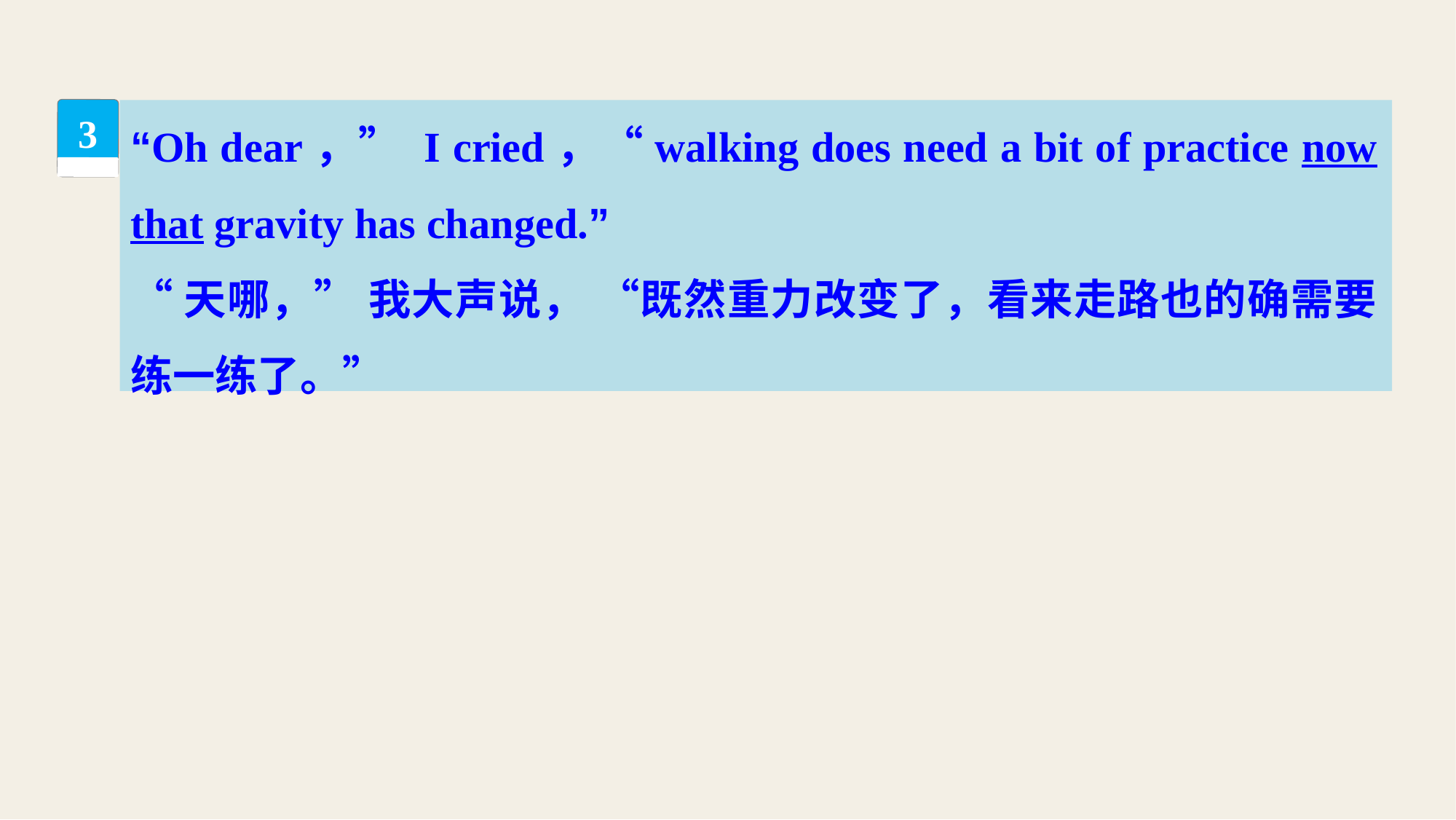

“Oh dear，” I cried，“walking does need a bit of practice now that gravity has changed.”
“天哪，” 我大声说， “既然重力改变了，看来走路也的确需要练一练了。”

3